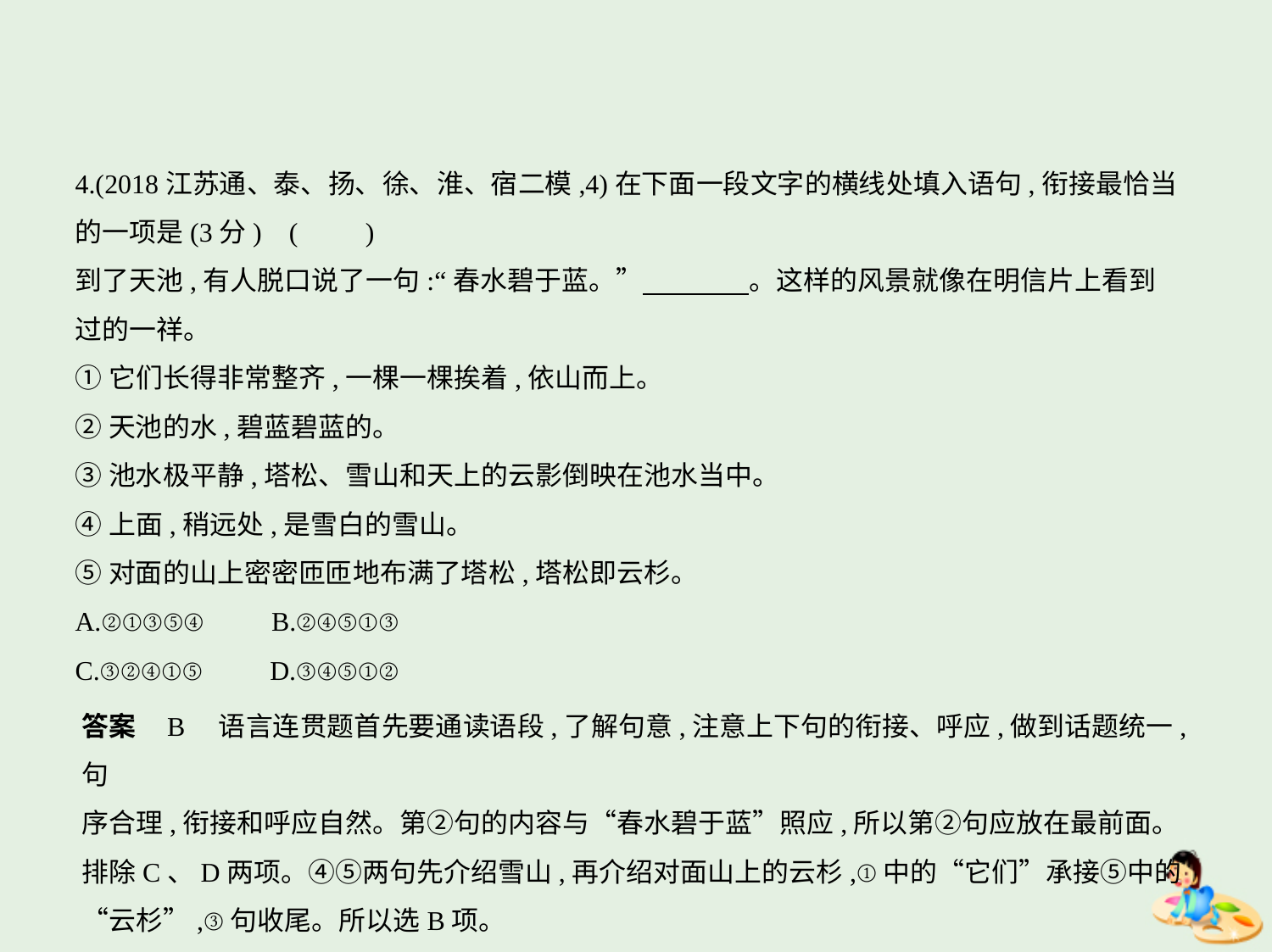

4.(2018江苏通、泰、扬、徐、淮、宿二模,4)在下面一段文字的横线处填入语句,衔接最恰当
的一项是(3分) (　　)
到了天池,有人脱口说了一句:“春水碧于蓝。”　　　    。这样的风景就像在明信片上看到
过的一祥。
①它们长得非常整齐,一棵一棵挨着,依山而上。
②天池的水,碧蓝碧蓝的。
③池水极平静,塔松、雪山和天上的云影倒映在池水当中。
④上面,稍远处,是雪白的雪山。
⑤对面的山上密密匝匝地布满了塔松,塔松即云杉。
A.②①③⑤④　　B.②④⑤①③
C.③②④①⑤　　D.③④⑤①②
答案    B　语言连贯题首先要通读语段,了解句意,注意上下句的衔接、呼应,做到话题统一,句
序合理,衔接和呼应自然。第②句的内容与“春水碧于蓝”照应,所以第②句应放在最前面。
排除C、D两项。④⑤两句先介绍雪山,再介绍对面山上的云杉,①中的“它们”承接⑤中的
“云杉”,③句收尾。所以选B项。